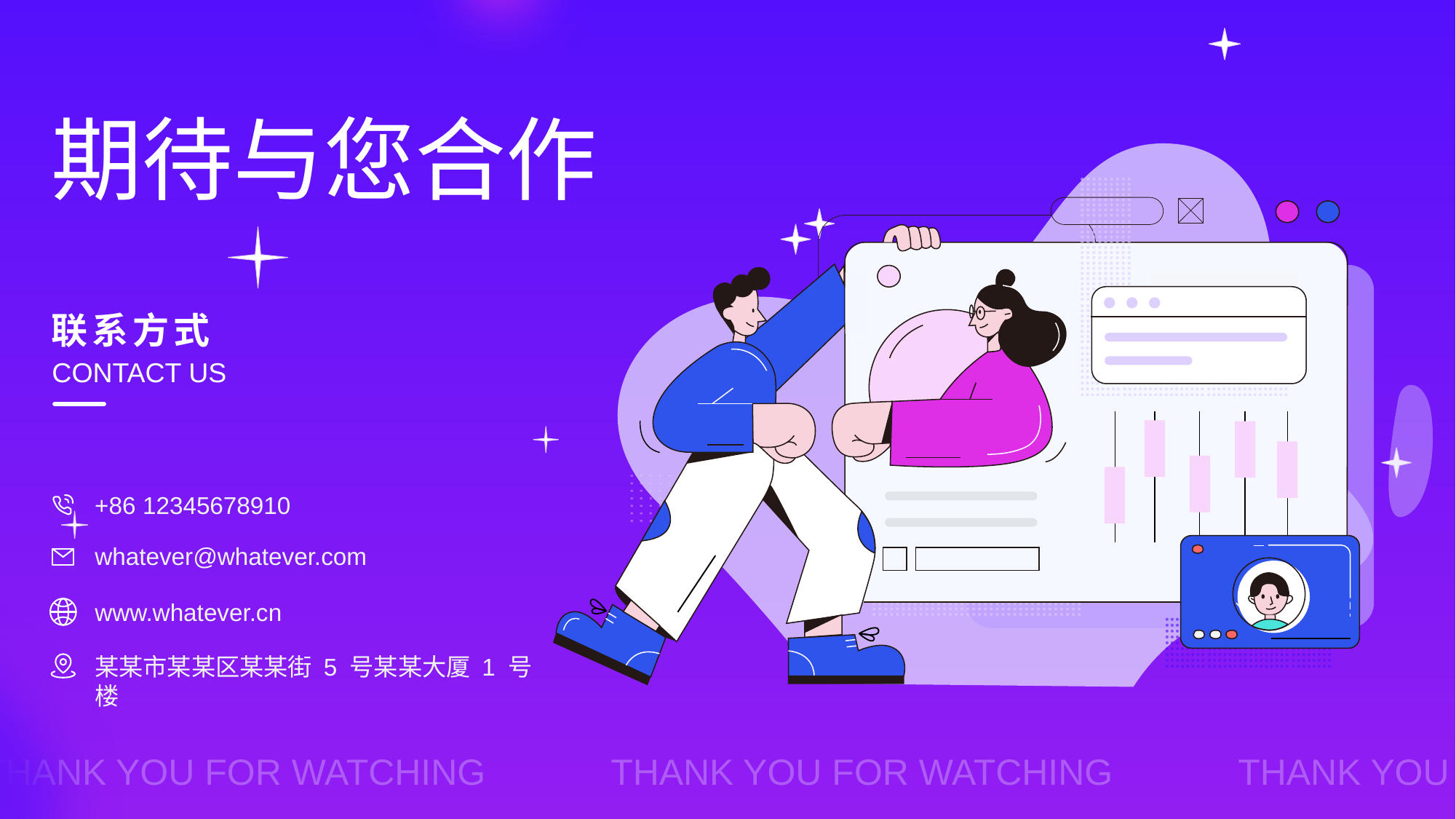

期待与您合作

联系方式
CONTACT US
+86 12345678910

whatever@whatever.com

www.whatever.cn
某某市某某区某某街 5 号某某大厦 1 号楼
THANK YOU FOR WATCHING
THANK YOU FOR WATCHING
THANK YOU FOR WATCHING